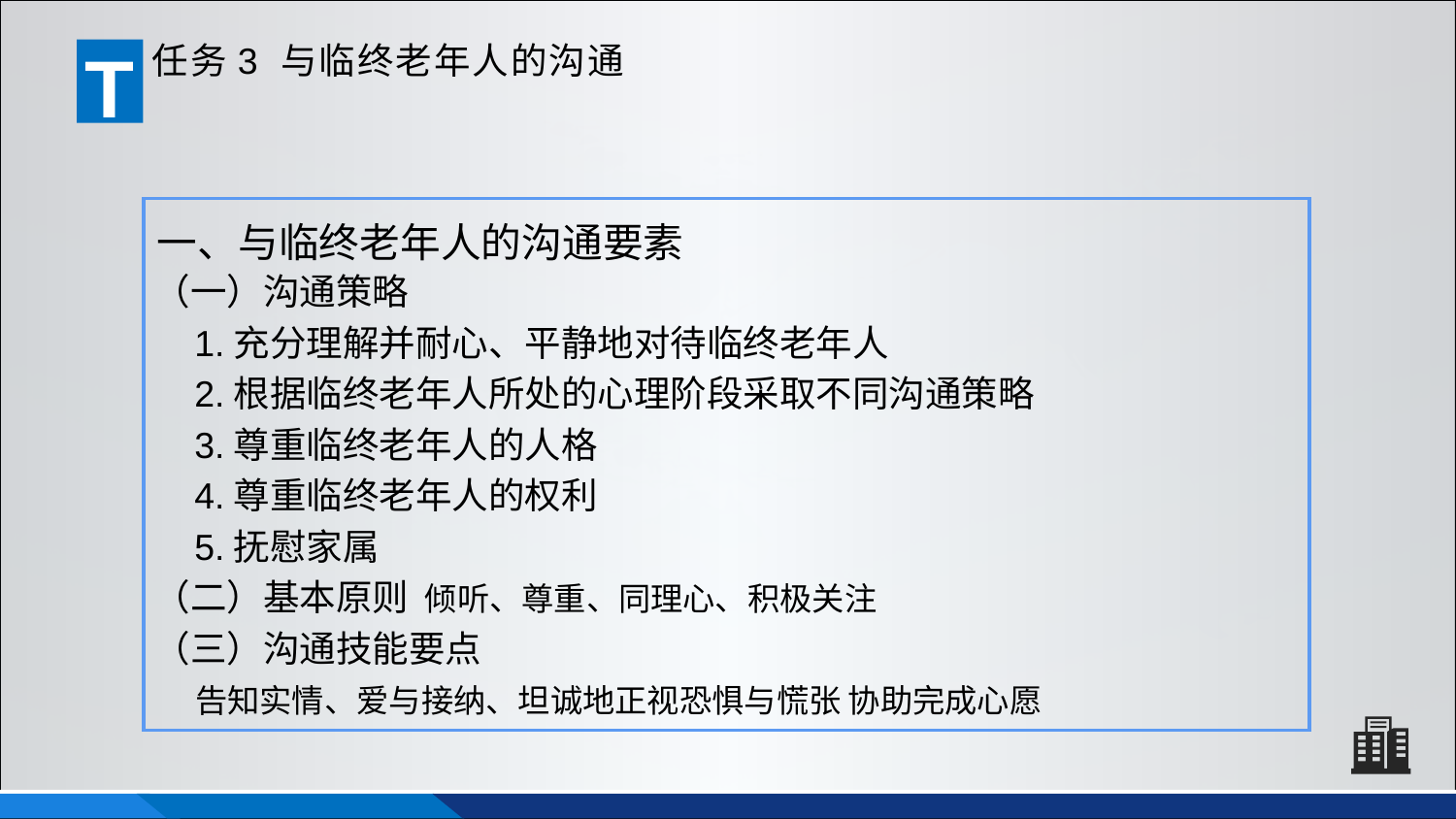

T
任务3 与临终老年人的沟通

一、与临终老年人的沟通要素
（一）沟通策略
    1.充分理解并耐心、平静地对待临终老年人
    2.根据临终老年人所处的心理阶段采取不同沟通策略
    3.尊重临终老年人的人格
    4.尊重临终老年人的权利
    5.抚慰家属
（二）基本原则  倾听、尊重、同理心、积极关注
（三）沟通技能要点
    告知实情、爱与接纳、坦诚地正视恐惧与慌张 协助完成心愿